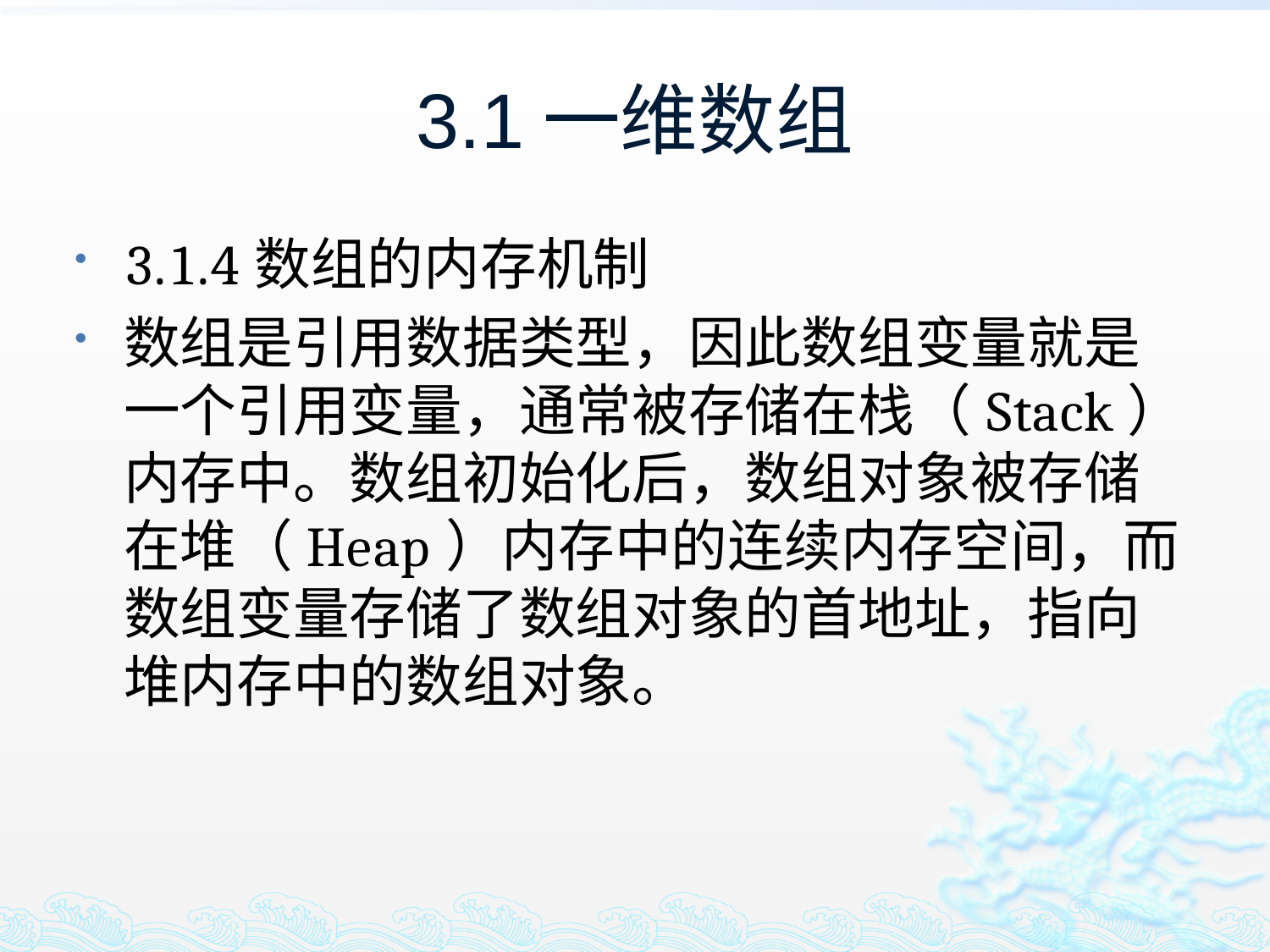

# 3.1一维数组
3.1.4数组的内存机制
数组是引用数据类型，因此数组变量就是一个引用变量，通常被存储在栈（Stack）内存中。数组初始化后，数组对象被存储在堆（Heap）内存中的连续内存空间，而数组变量存储了数组对象的首地址，指向堆内存中的数组对象。